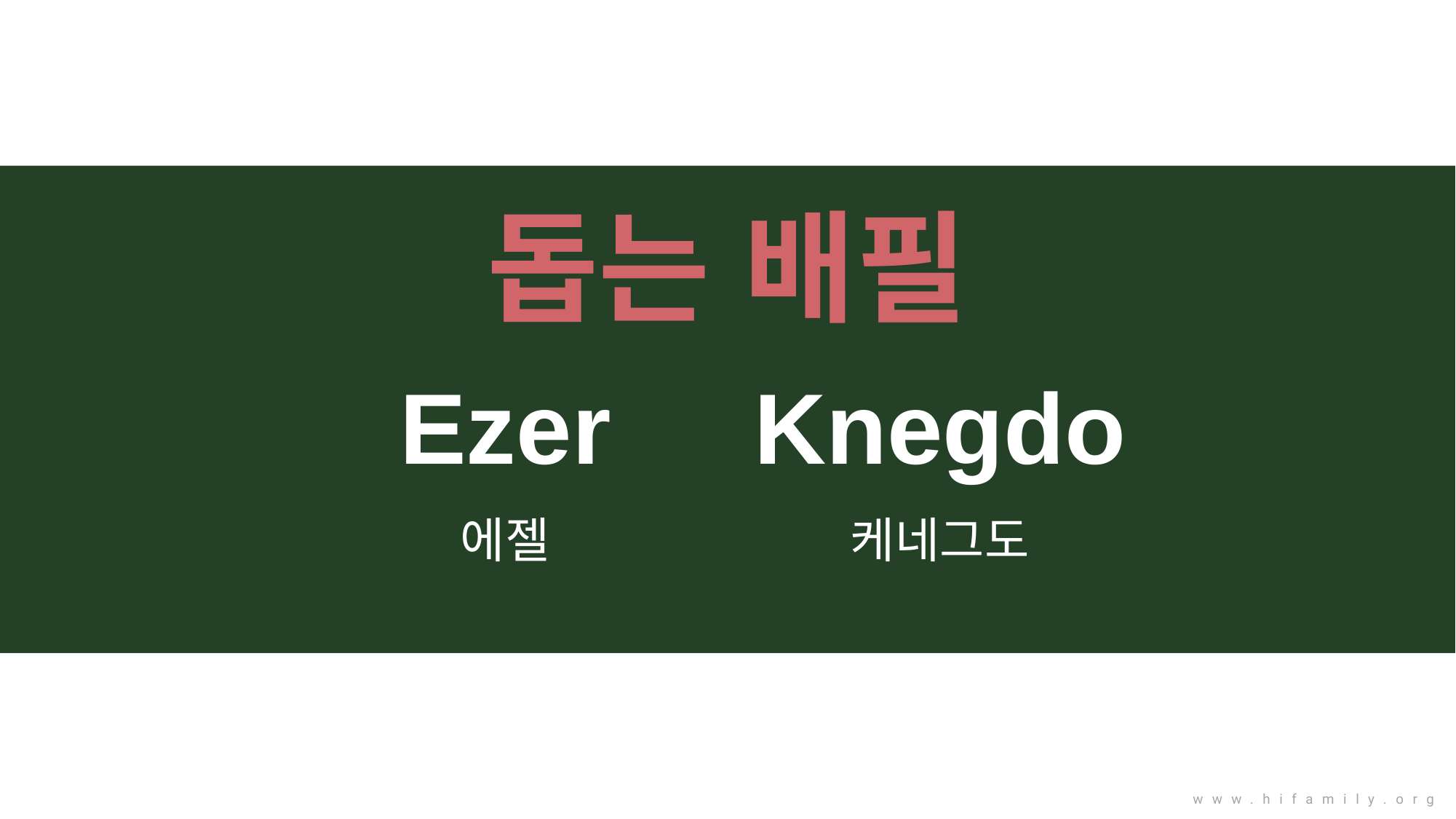

돕는 배필
Ezer
Knegdo
에젤
케네그도
www.hifamily.org